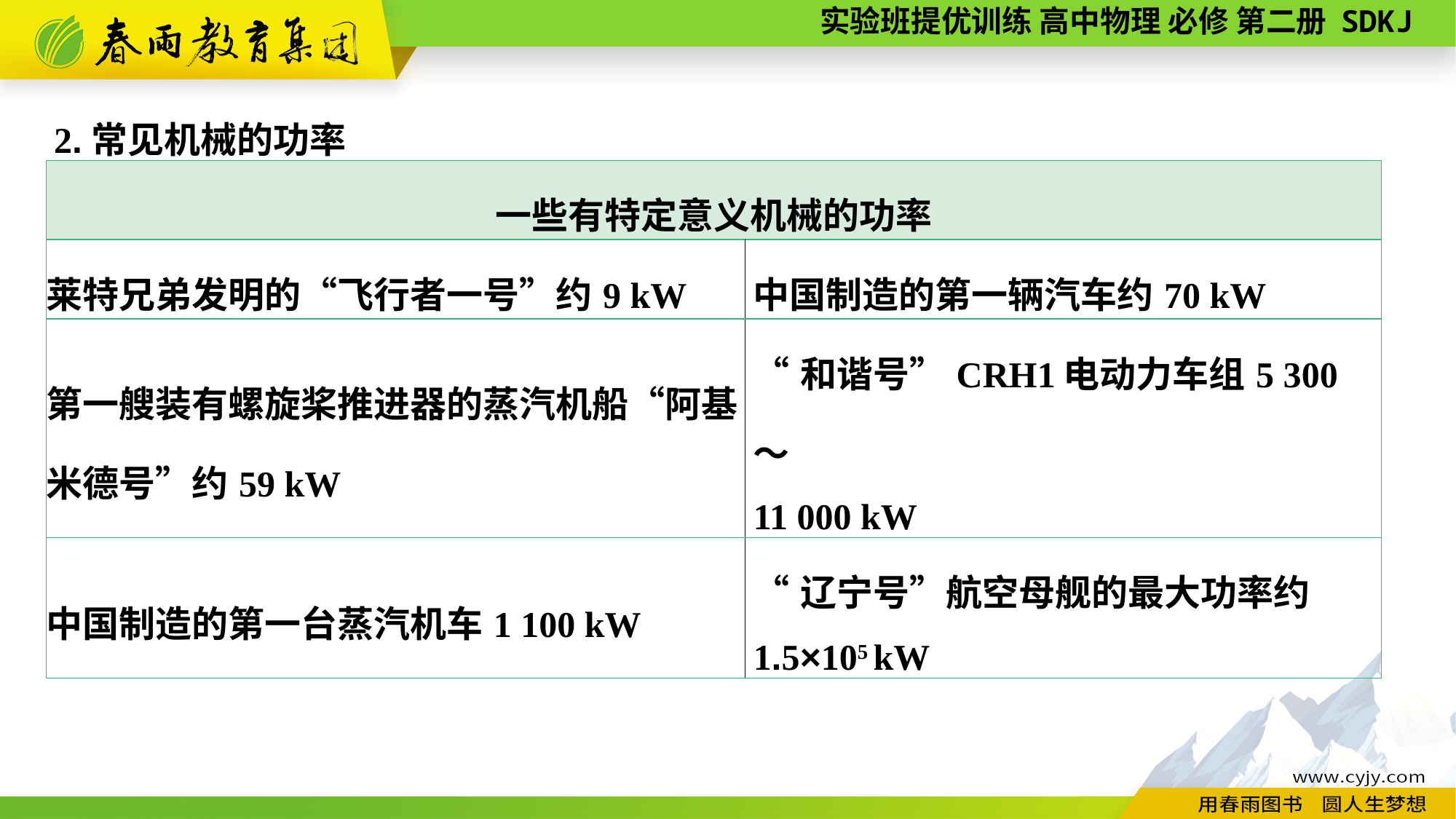

2.常见机械的功率
| 一些有特定意义机械的功率 |  |
| --- | --- |
| 莱特兄弟发明的“飞行者一号”约9 kW | 中国制造的第一辆汽车约70 kW |
| 第一艘装有螺旋桨推进器的蒸汽机船“阿基米德号”约59 kW | “和谐号”CRH1电动力车组5 300～ 11 000 kW |
| 中国制造的第一台蒸汽机车1 100 kW | “辽宁号”航空母舰的最大功率约1.5×105 kW |